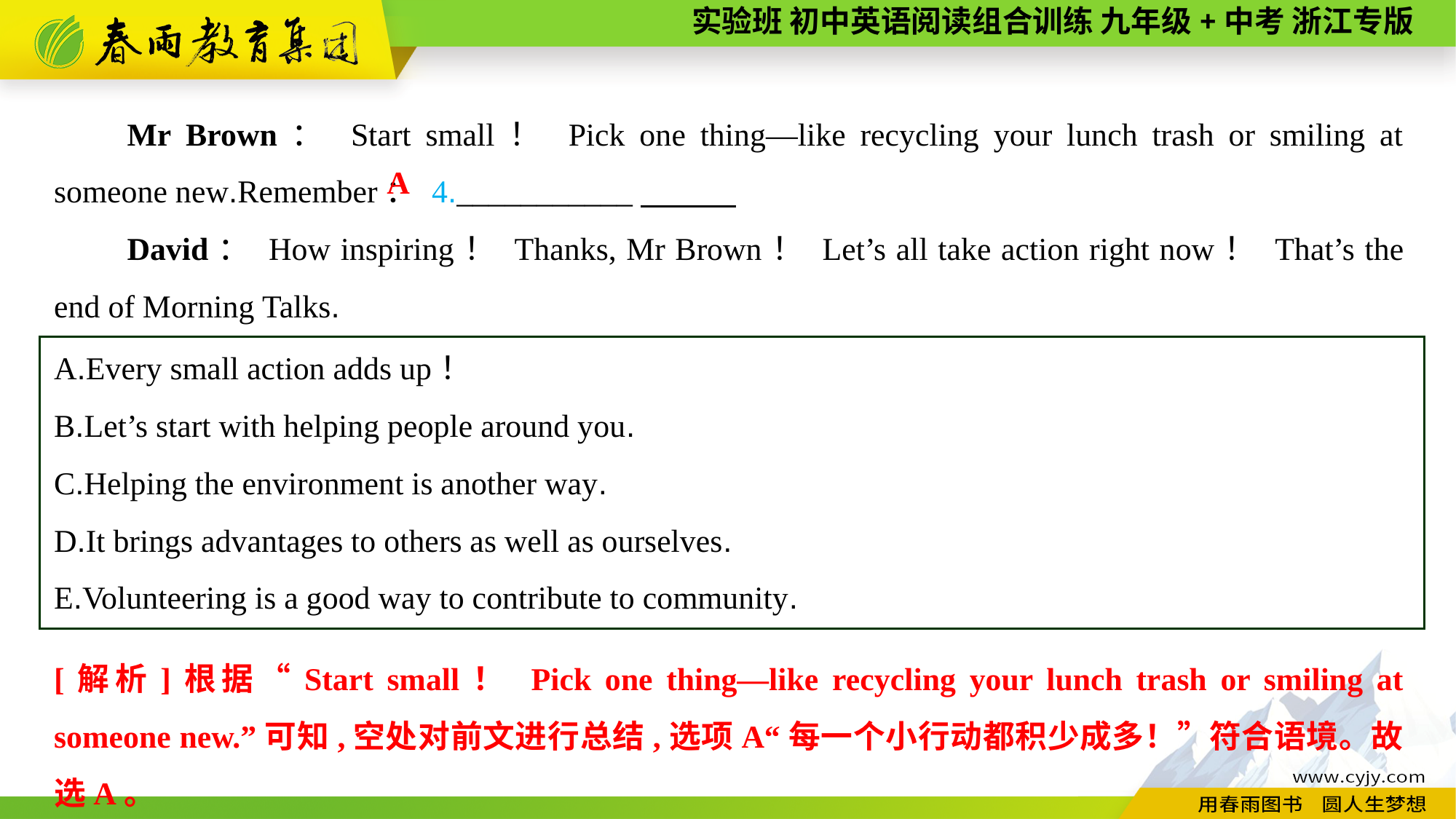

Mr Brown： Start small！ Pick one thing—like recycling your lunch trash or smiling at someone new.Remember： 4.___________
David： How inspiring！ Thanks, Mr Brown！ Let’s all take action right now！ That’s the end of Morning Talks.
A
A.Every small action adds up！
B.Let’s start with helping people around you.
C.Helping the environment is another way.
D.It brings advantages to others as well as ourselves.
E.Volunteering is a good way to contribute to community.

[解析]根据“Start small！ Pick one thing—like recycling your lunch trash or smiling at someone new.”可知,空处对前文进行总结,选项A“每一个小行动都积少成多！”符合语境。故选A。